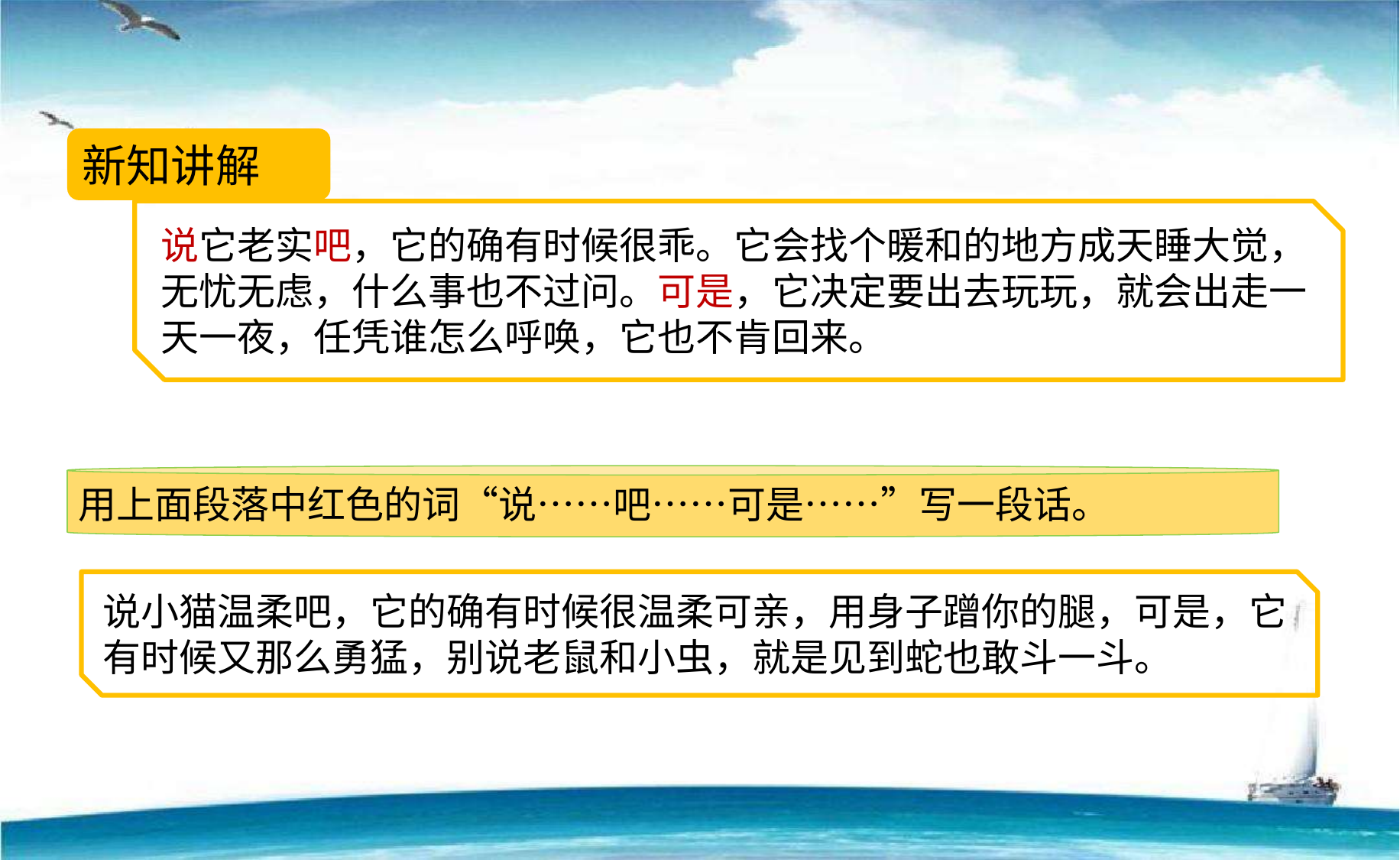

新知讲解
说它老实吧，它的确有时候很乖。它会找个暖和的地方成天睡大觉，无忧无虑，什么事也不过问。可是，它决定要出去玩玩，就会出走一天一夜，任凭谁怎么呼唤，它也不肯回来。
用上面段落中红色的词“说……吧……可是……”写一段话。
说小猫温柔吧，它的确有时候很温柔可亲，用身子蹭你的腿，可是，它有时候又那么勇猛，别说老鼠和小虫，就是见到蛇也敢斗一斗。